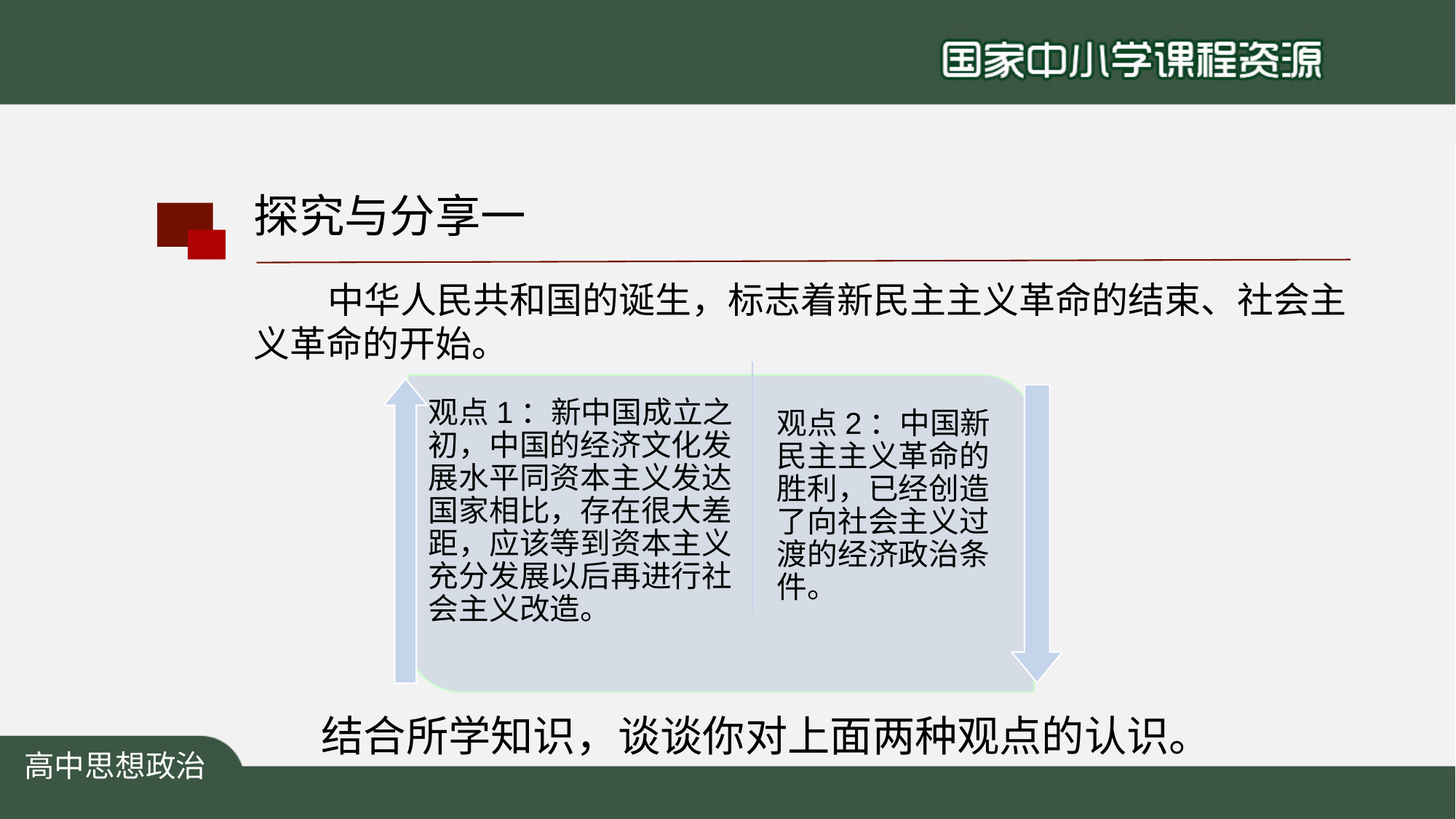

# 探究与分享一

观点1：新中国成立之初，中国的经济文化发展水平同资本主义发达国家相比，存在很大差距，应该等到资本主义充分发展以后再进行社会主义改造。
观点2：中国新民主主义革命的胜利，已经创造了向社会主义过渡的经济政治条件。

        中华人民共和国的诞生，标志着新民主主义革命的结束、社会主义革命的开始。
结合所学知识，谈谈你对上面两种观点的认识。